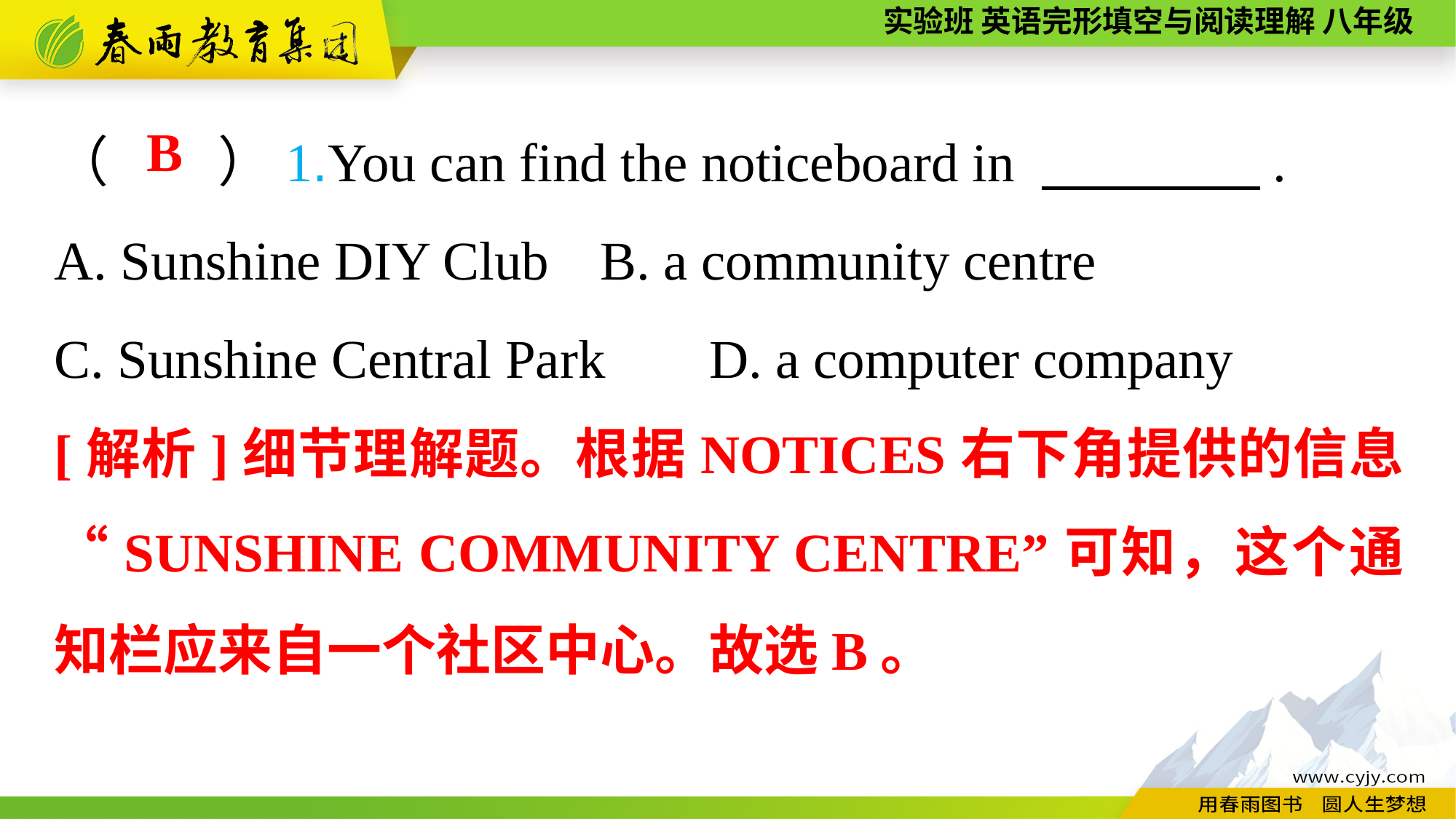

（　　）1.You can find the noticeboard in 　　　　.
A. Sunshine DIY Club	B. a community centre
C. Sunshine Central Park	D. a computer company
B
[解析]细节理解题。根据NOTICES右下角提供的信息“SUNSHINE COMMUNITY CENTRE”可知，这个通知栏应来自一个社区中心。故选B。